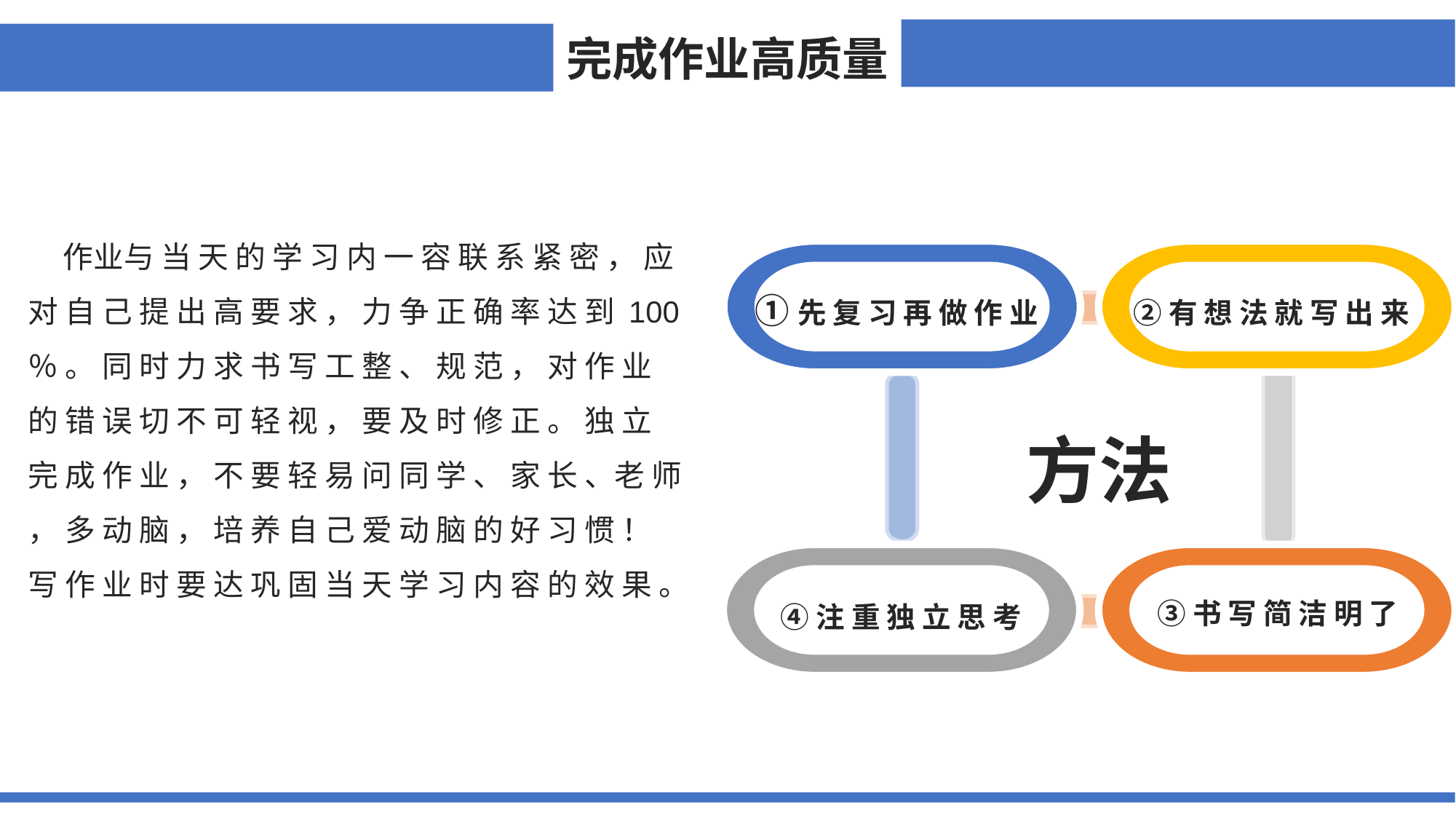

完成作业高质量
     作业与 当 天 的 学 习 内 一 容 联 系 紧 密 ， 应 对 自 己 提 出 高 要 求 ， 力 争 正 确 率 达 到 100 ％ 。 同 时 力 求 书 写 工 整 、 规 范 ， 对 作 业 的 错 误 切 不 可 轻 视 ， 要 及 时 修 正 。 独 立 完 成 作 业 ， 不 要 轻 易 问 同 学 、 家 长 、老 师 ， 多 动 脑 ， 培 养 自 己 爱 动 脑 的 好 习 惯 ！ 写 作 业 时 要 达 巩 固 当 天 学 习 内 容 的 效 果 。

①先 复 习 再 做 作 业

   ②有 想 法 就 写 出 来

方法

 ④注 重 独 立 思 考

  ③书 写 简 洁 明 了